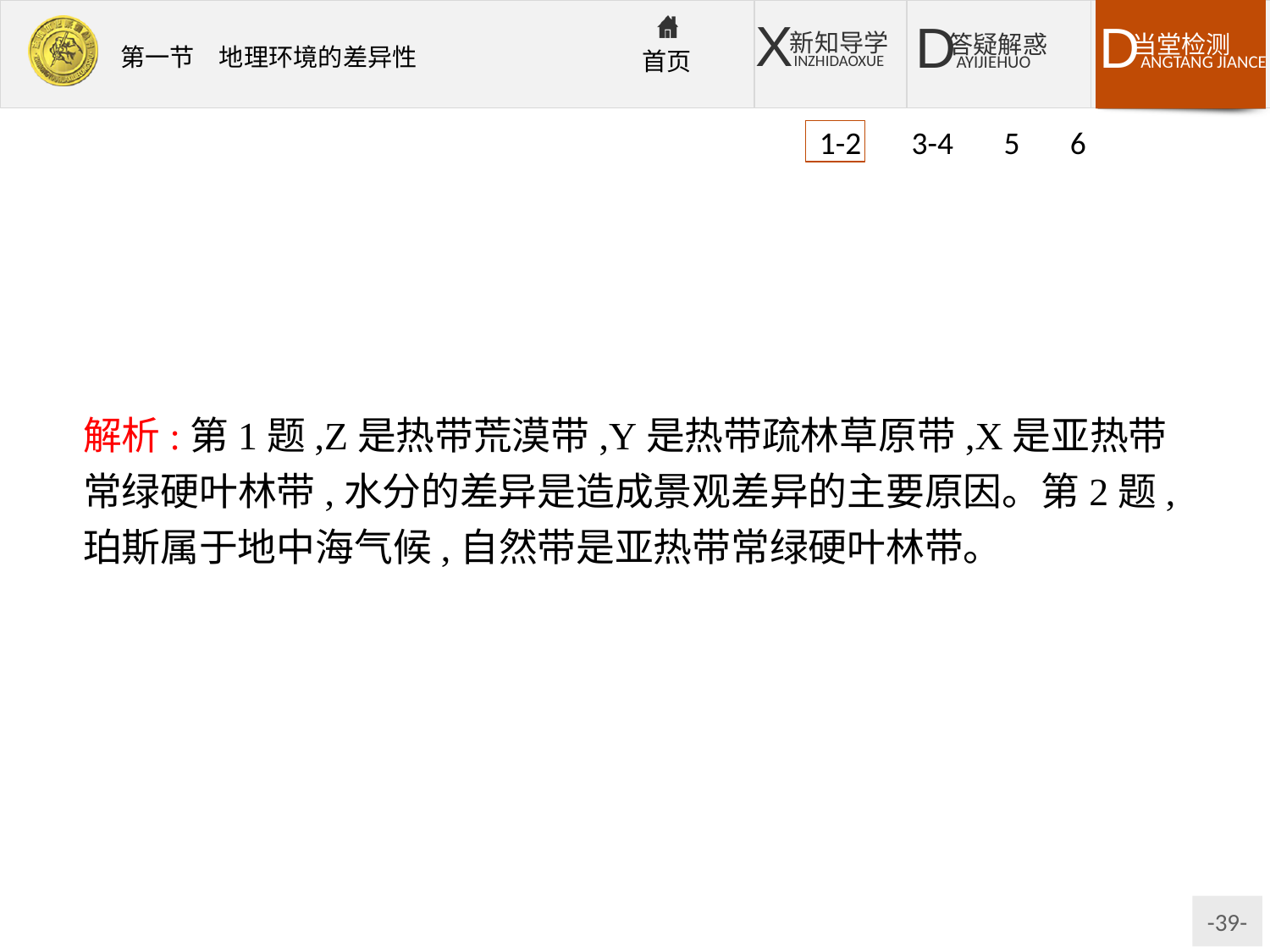

1-2       3-4       5       6

解析:第1题,Z是热带荒漠带,Y是热带疏林草原带,X是亚热带常绿硬叶林带,水分的差异是造成景观差异的主要原因。第2题,珀斯属于地中海气候,自然带是亚热带常绿硬叶林带。
答案:1.B　2.C